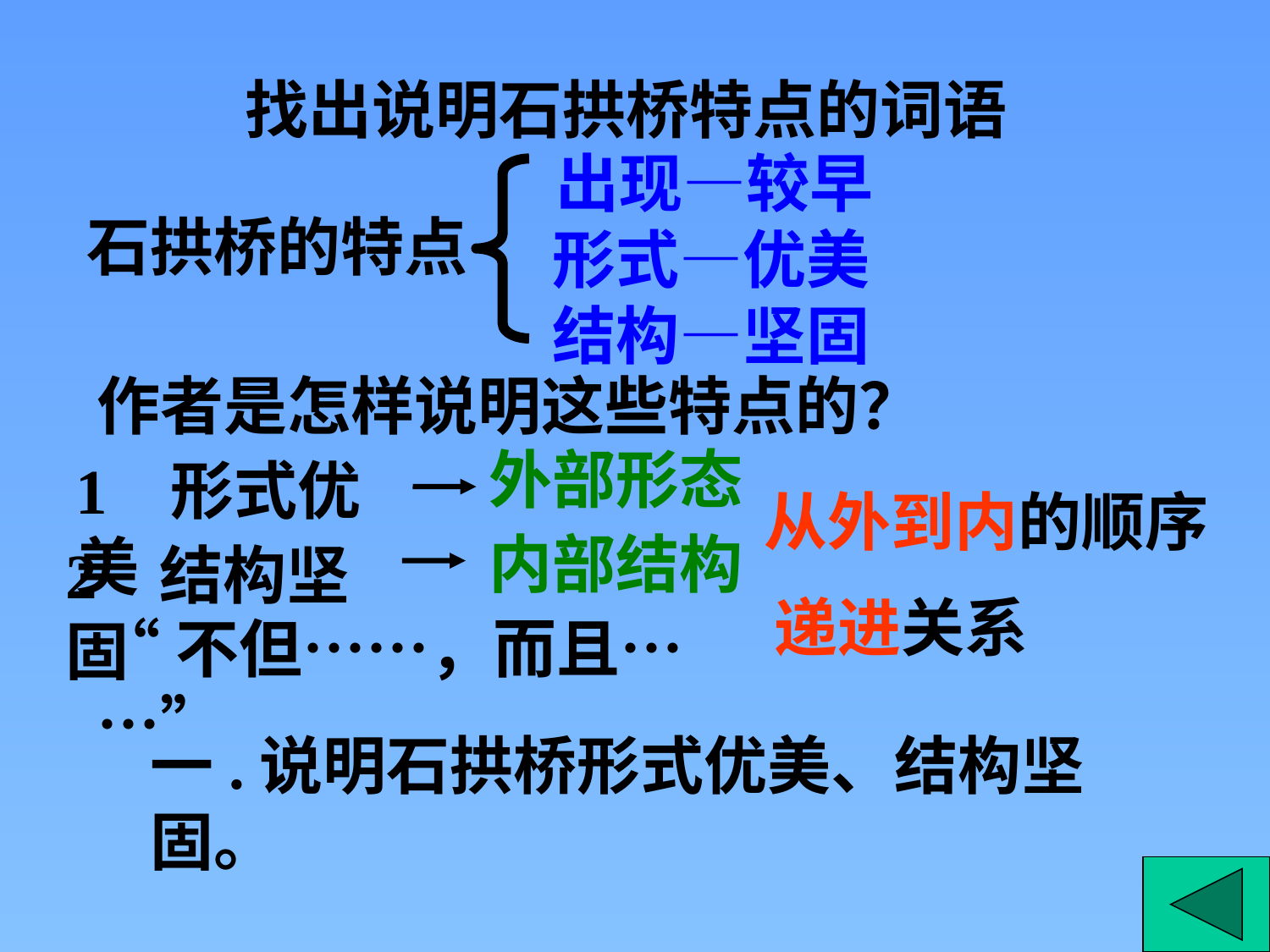

找出说明石拱桥特点的词语
      出现—较早
形式—优美
结构—坚固

石拱桥的特点
作者是怎样说明这些特点的？
外部形态
1   形式优美
从外到内的顺序

内部结构
2   结构坚固

递进关系
“不但……，而且……”
一.说明石拱桥形式优美、结构坚固。